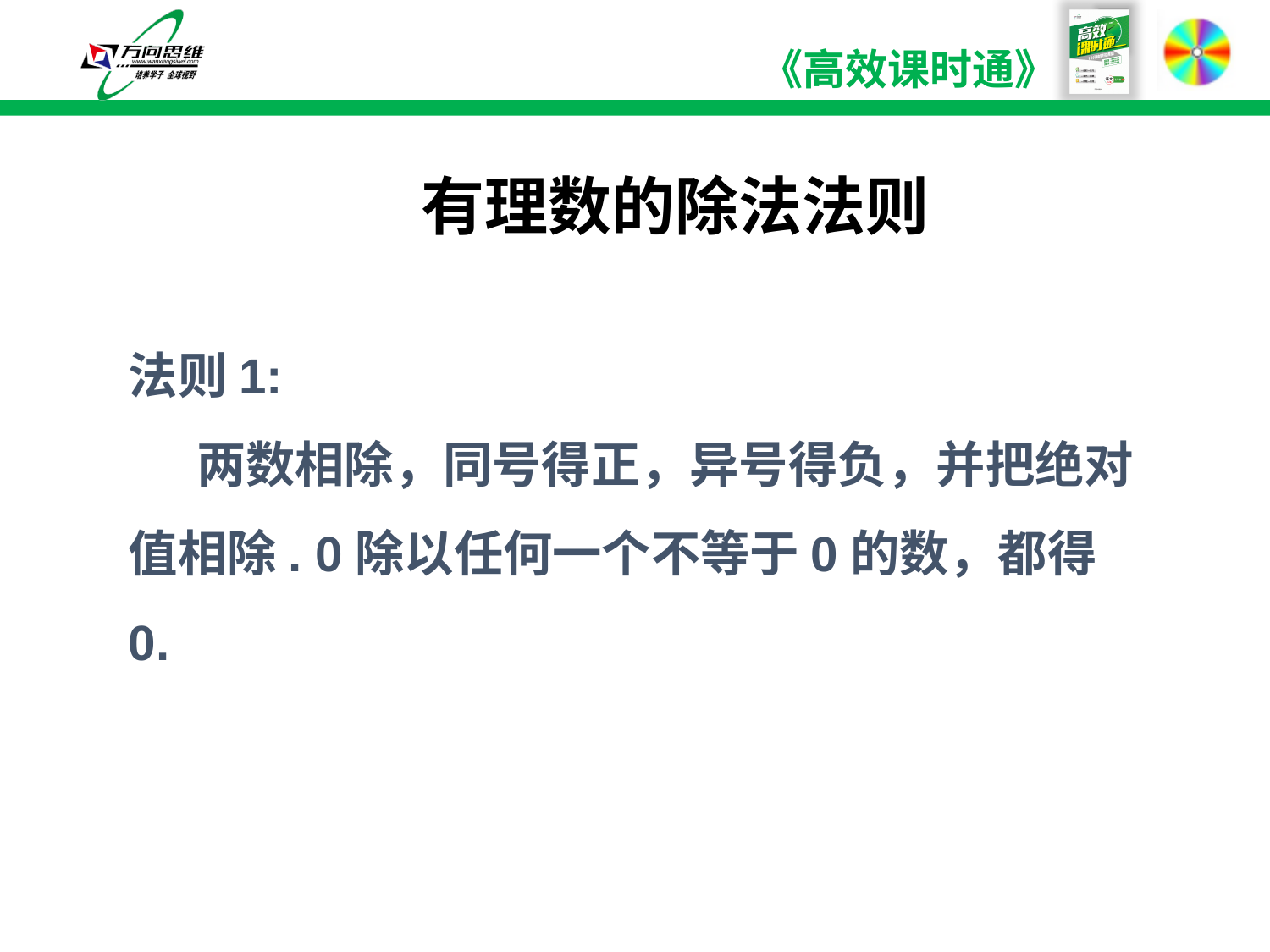

有理数的除法法则
法则1:
     两数相除，同号得正，异号得负，并把绝对值相除. 0除以任何一个不等于0的数，都得0.